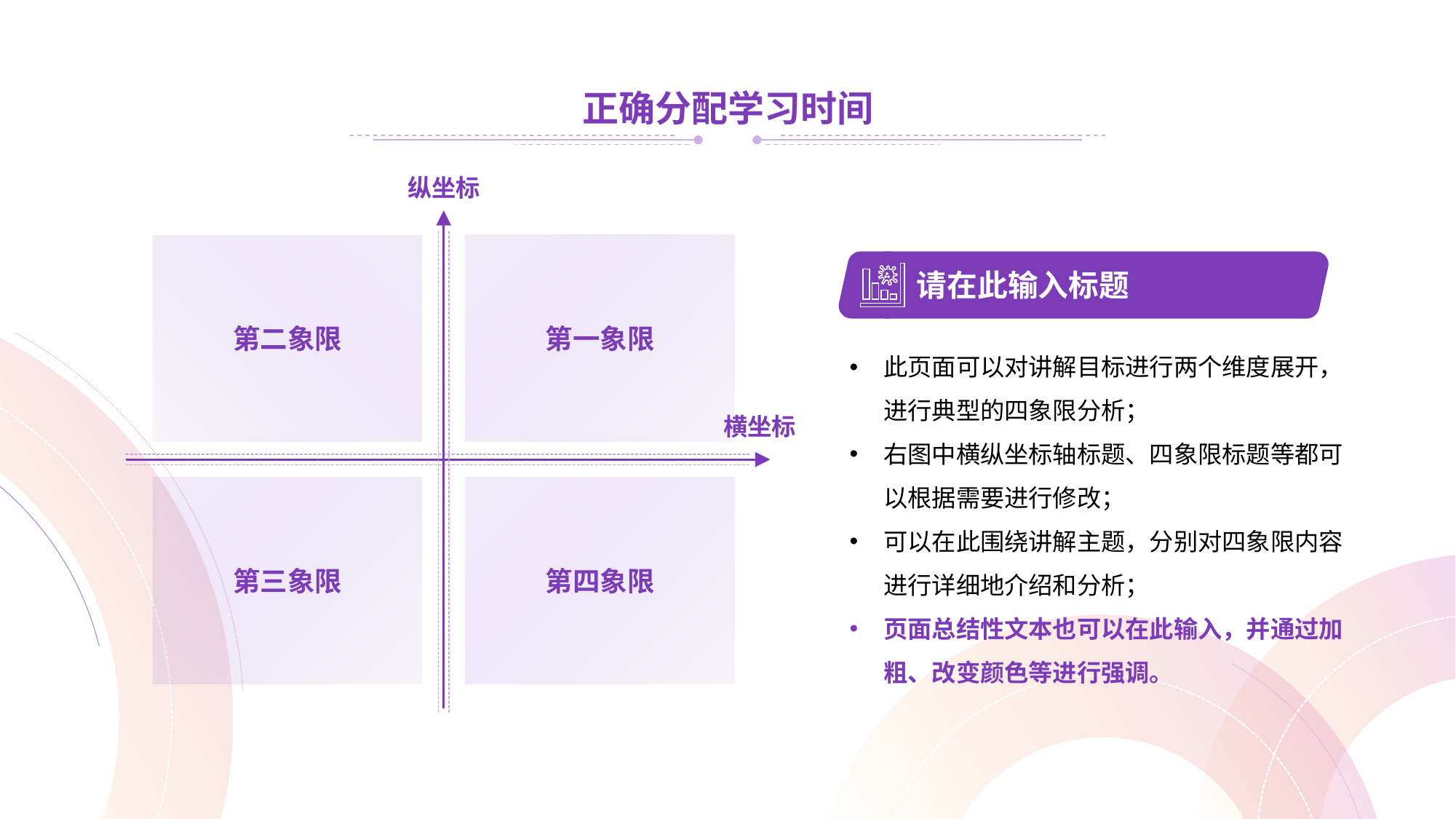

正确分配学习时间
纵坐标
第二象限
第一象限

请在此输入标题

此页面可以对讲解目标进行两个维度展开，进行典型的四象限分析；
右图中横纵坐标轴标题、四象限标题等都可以根据需要进行修改；
可以在此围绕讲解主题，分别对四象限内容进行详细地介绍和分析；
页面总结性文本也可以在此输入，并通过加粗、改变颜色等进行强调。
横坐标
第三象限
第四象限